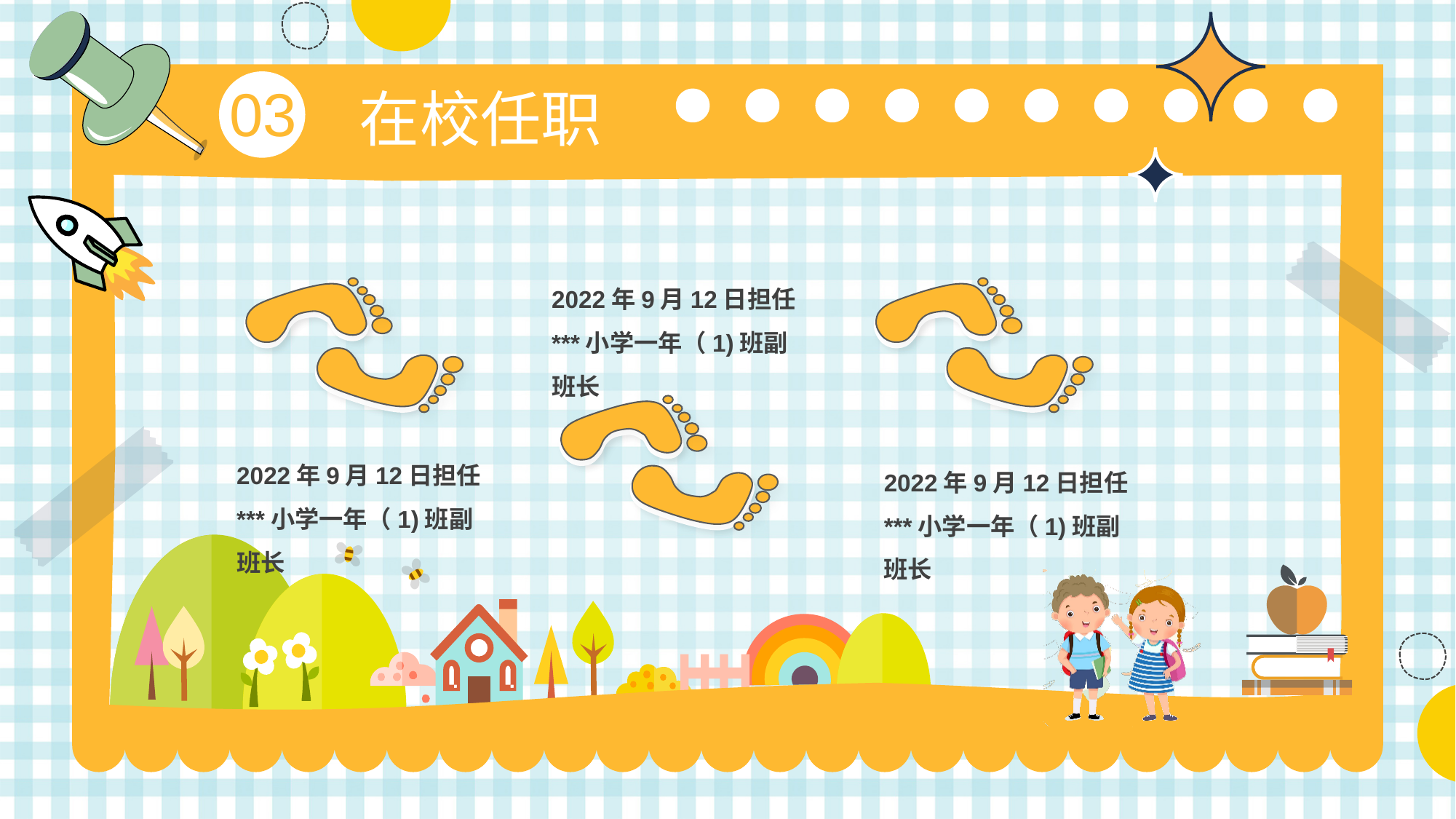

03
在校任职
在校任职
目录
2022年9月12日担任***小学一年（1)班副班长

2022年9月12日担任***小学一年（1)班副班长
2022年9月12日担任***小学一年（1)班副班长